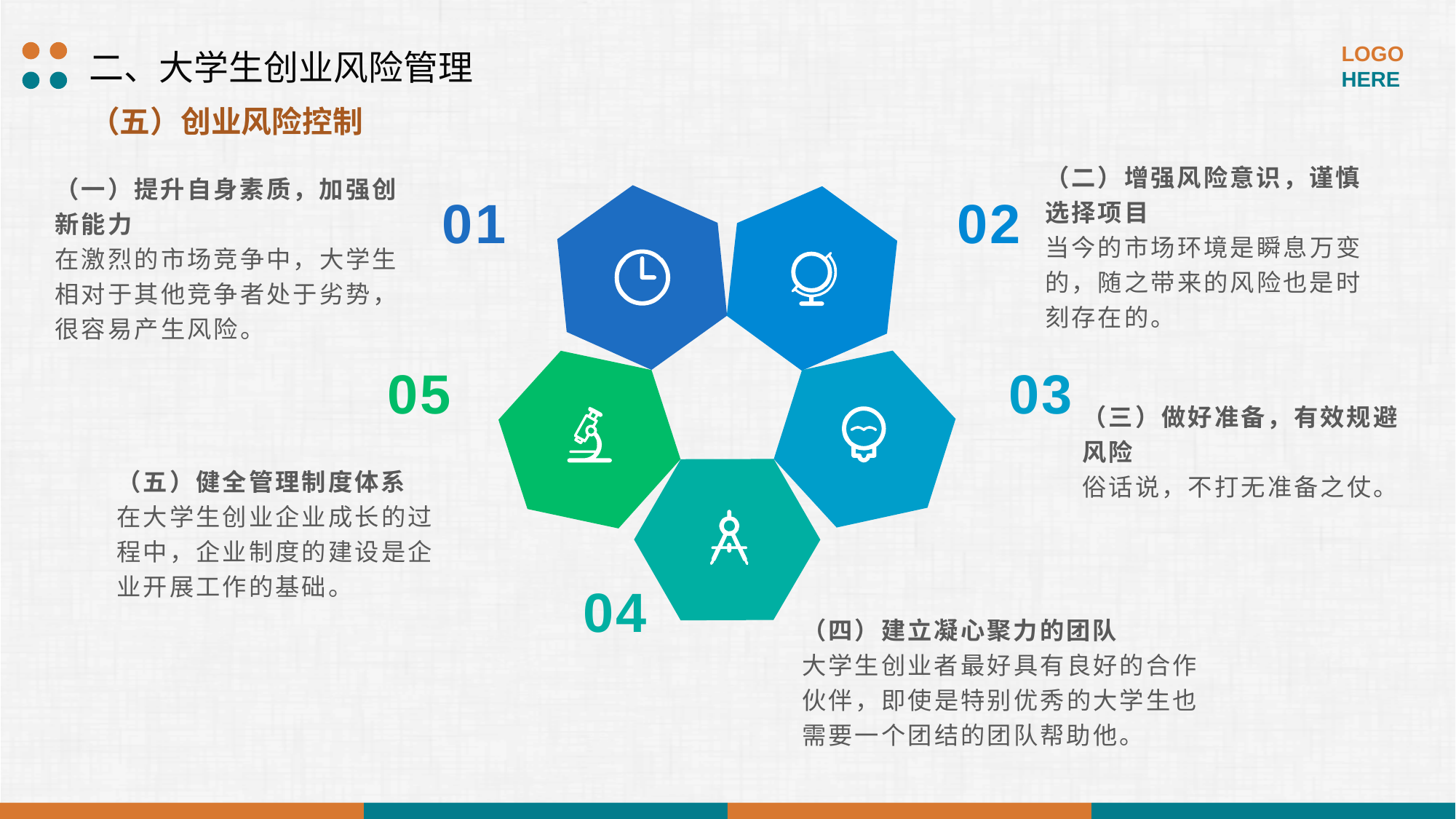

二、大学生创业风险管理
（五）创业风险控制
（二）增强风险意识，谨慎选择项目
当今的市场环境是瞬息万变的，随之带来的风险也是时刻存在的。
（一）提升自身素质，加强创新能力
在激烈的市场竞争中，大学生相对于其他竞争者处于劣势，很容易产生风险。
01
02

05
03

（三）做好准备，有效规避风险
俗话说，不打无准备之仗。

（五）健全管理制度体系
在大学生创业企业成长的过程中，企业制度的建设是企业开展工作的基础。

04
（四）建立凝心聚力的团队
大学生创业者最好具有良好的合作伙伴，即使是特别优秀的大学生也需要一个团结的团队帮助他。